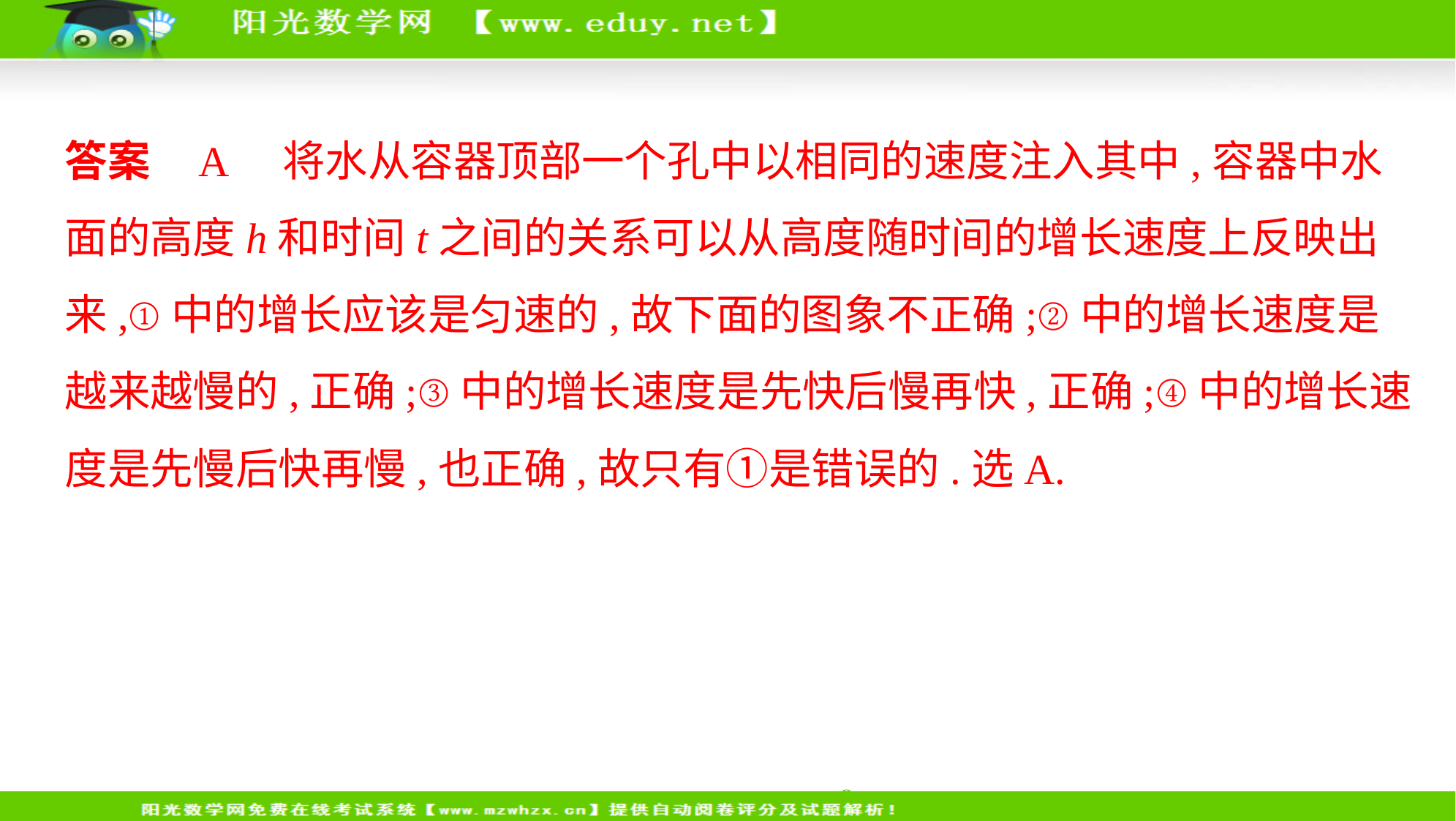

答案    A　将水从容器顶部一个孔中以相同的速度注入其中,容器中水
面的高度h和时间t之间的关系可以从高度随时间的增长速度上反映出
来,①中的增长应该是匀速的,故下面的图象不正确;②中的增长速度是
越来越慢的,正确;③中的增长速度是先快后慢再快,正确;④中的增长速
度是先慢后快再慢,也正确,故只有①是错误的.选A.